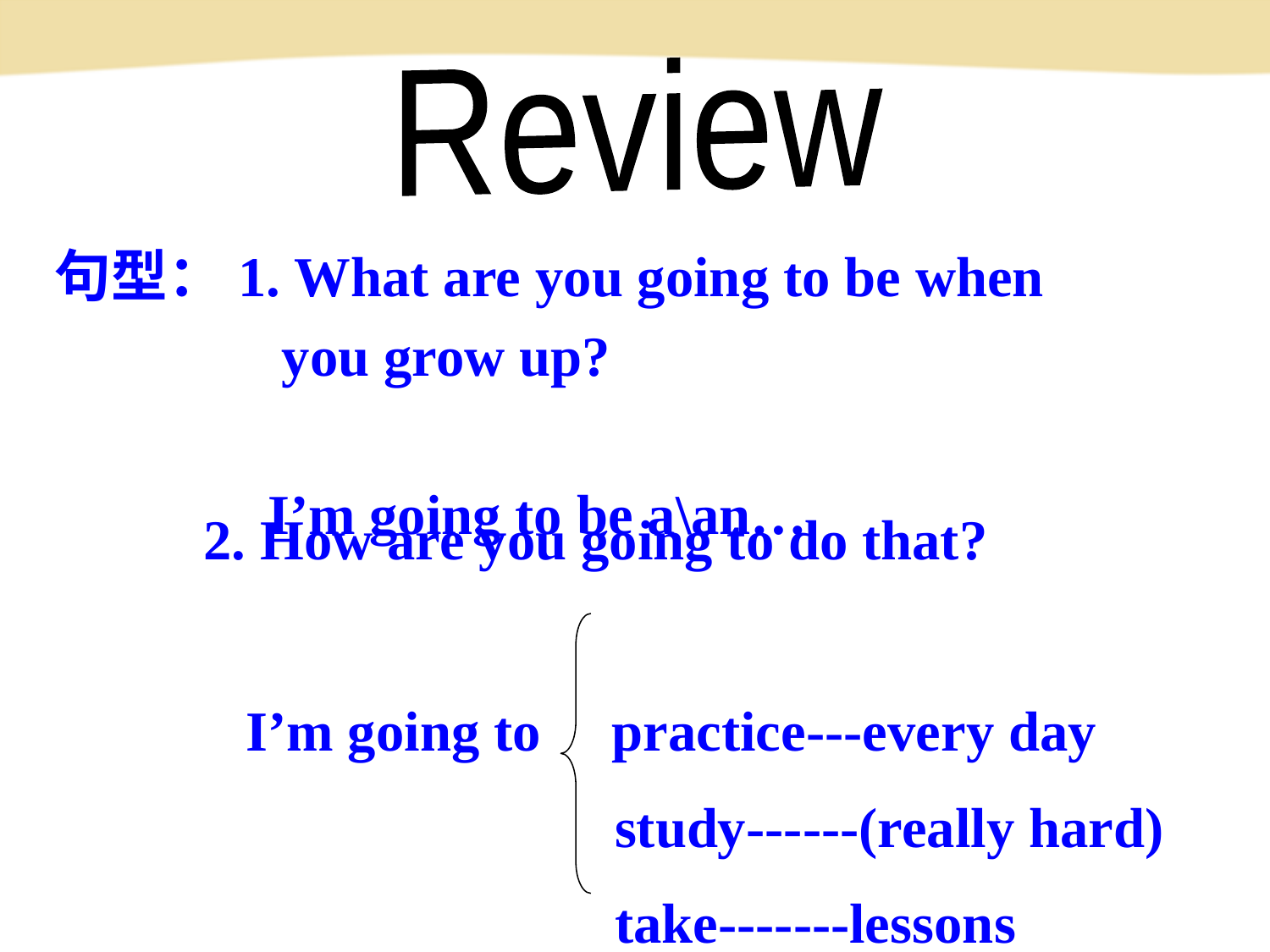

Review
句型：1. What are you going to be when
                you grow up?学科网

               I’m going to be a\an…
2. How are you going to do that?组卷网

   I’m going to     practice---every day
                             study------(really hard)
                             take-------lessons